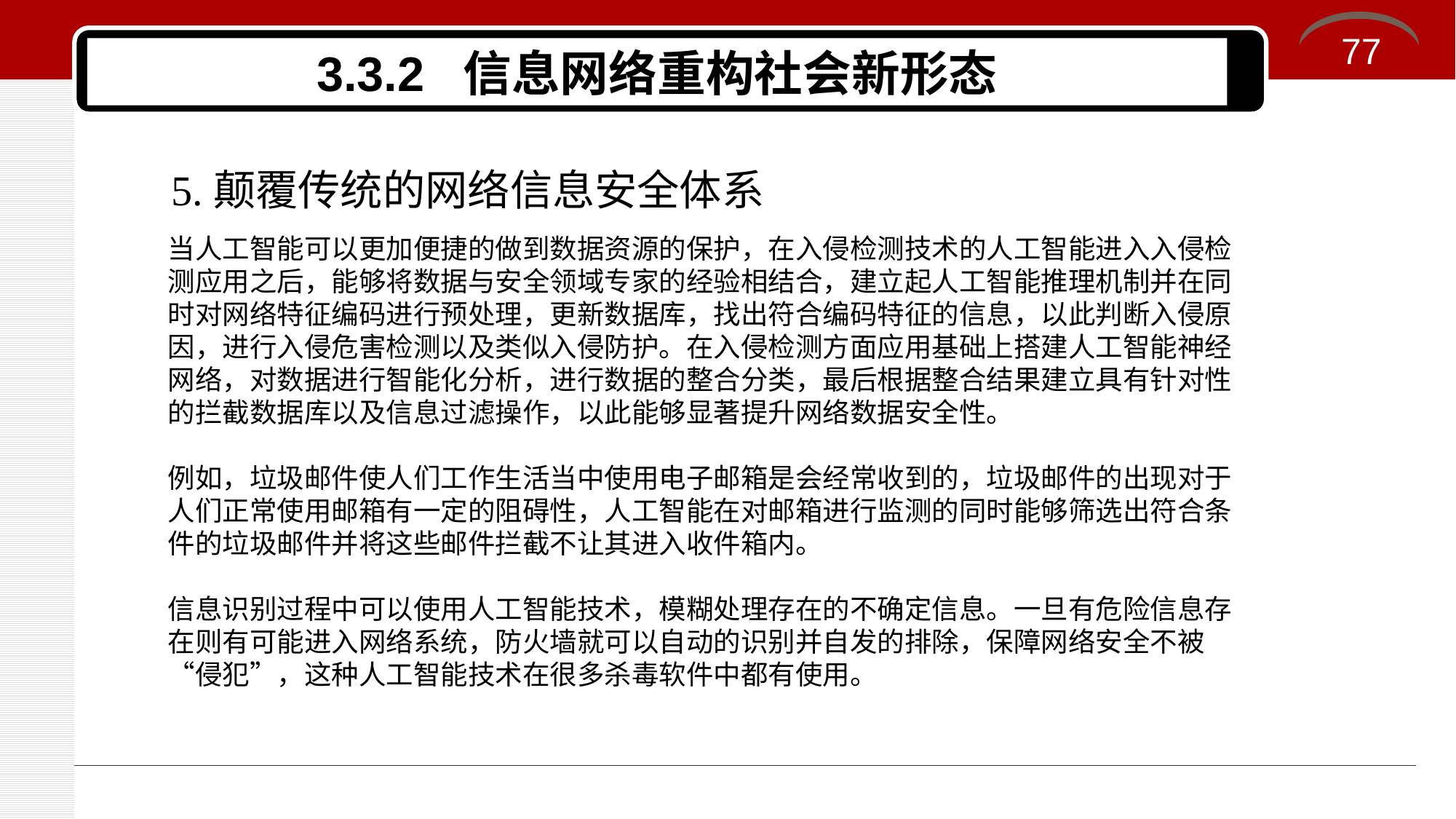

77
# 3.3.2  信息网络重构社会新形态
5.颠覆传统的网络信息安全体系
当人工智能可以更加便捷的做到数据资源的保护，在入侵检测技术的人工智能进入入侵检测应用之后，能够将数据与安全领域专家的经验相结合，建立起人工智能推理机制并在同时对网络特征编码进行预处理，更新数据库，找出符合编码特征的信息，以此判断入侵原因，进行入侵危害检测以及类似入侵防护。在入侵检测方面应用基础上搭建人工智能神经网络，对数据进行智能化分析，进行数据的整合分类，最后根据整合结果建立具有针对性的拦截数据库以及信息过滤操作，以此能够显著提升网络数据安全性。

例如，垃圾邮件使人们工作生活当中使用电子邮箱是会经常收到的，垃圾邮件的出现对于人们正常使用邮箱有一定的阻碍性，人工智能在对邮箱进行监测的同时能够筛选出符合条件的垃圾邮件并将这些邮件拦截不让其进入收件箱内。

信息识别过程中可以使用人工智能技术，模糊处理存在的不确定信息。一旦有危险信息存在则有可能进入网络系统，防火墙就可以自动的识别并自发的排除，保障网络安全不被“侵犯”，这种人工智能技术在很多杀毒软件中都有使用。